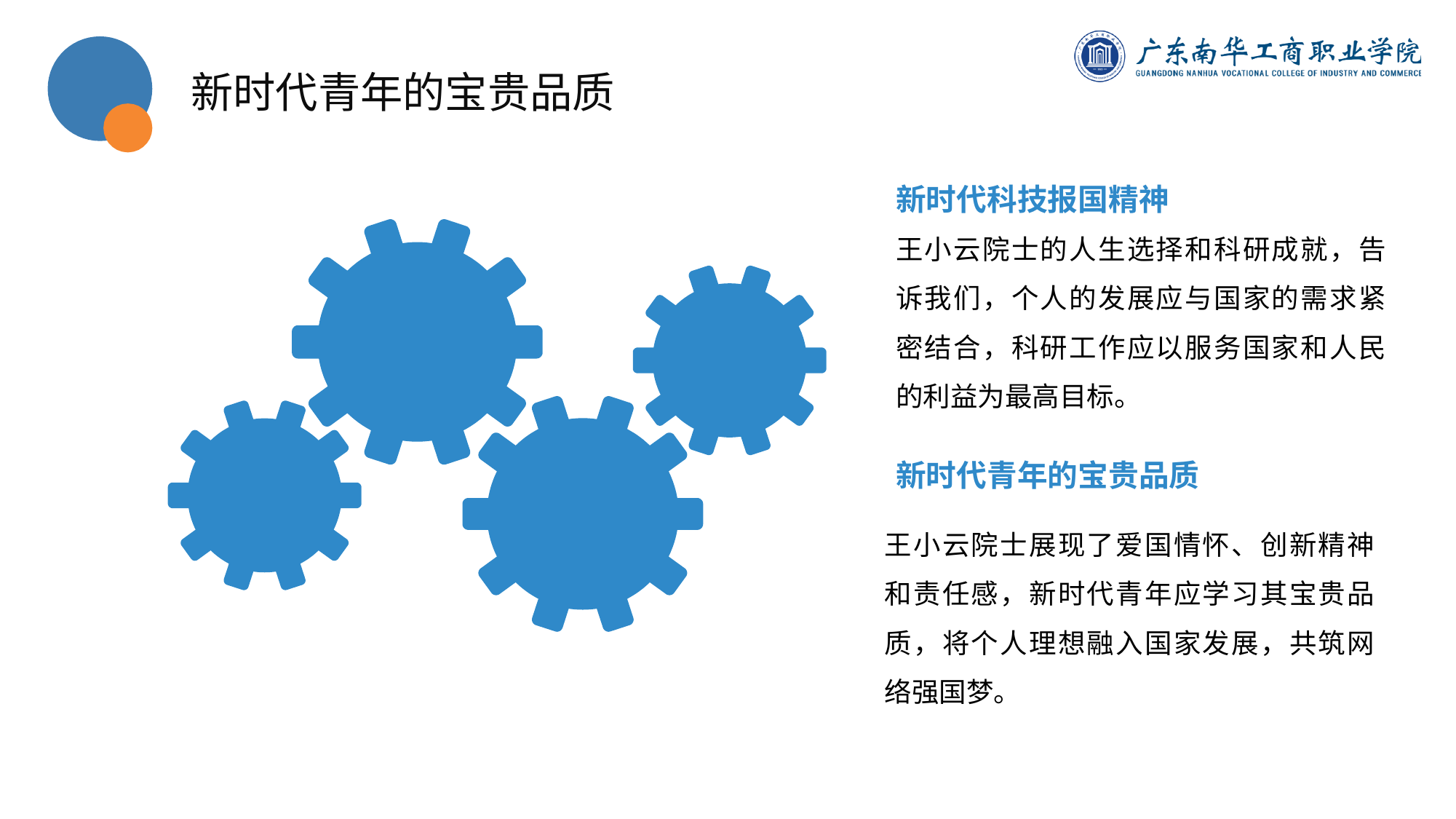

新时代青年的宝贵品质

新时代科技报国精神
王小云院士的人生选择和科研成就，告诉我们，个人的发展应与国家的需求紧密结合，科研工作应以服务国家和人民的利益为最高目标。

新时代青年的宝贵品质

王小云院士展现了爱国情怀、创新精神和责任感，新时代青年应学习其宝贵品质，将个人理想融入国家发展，共筑网络强国梦。